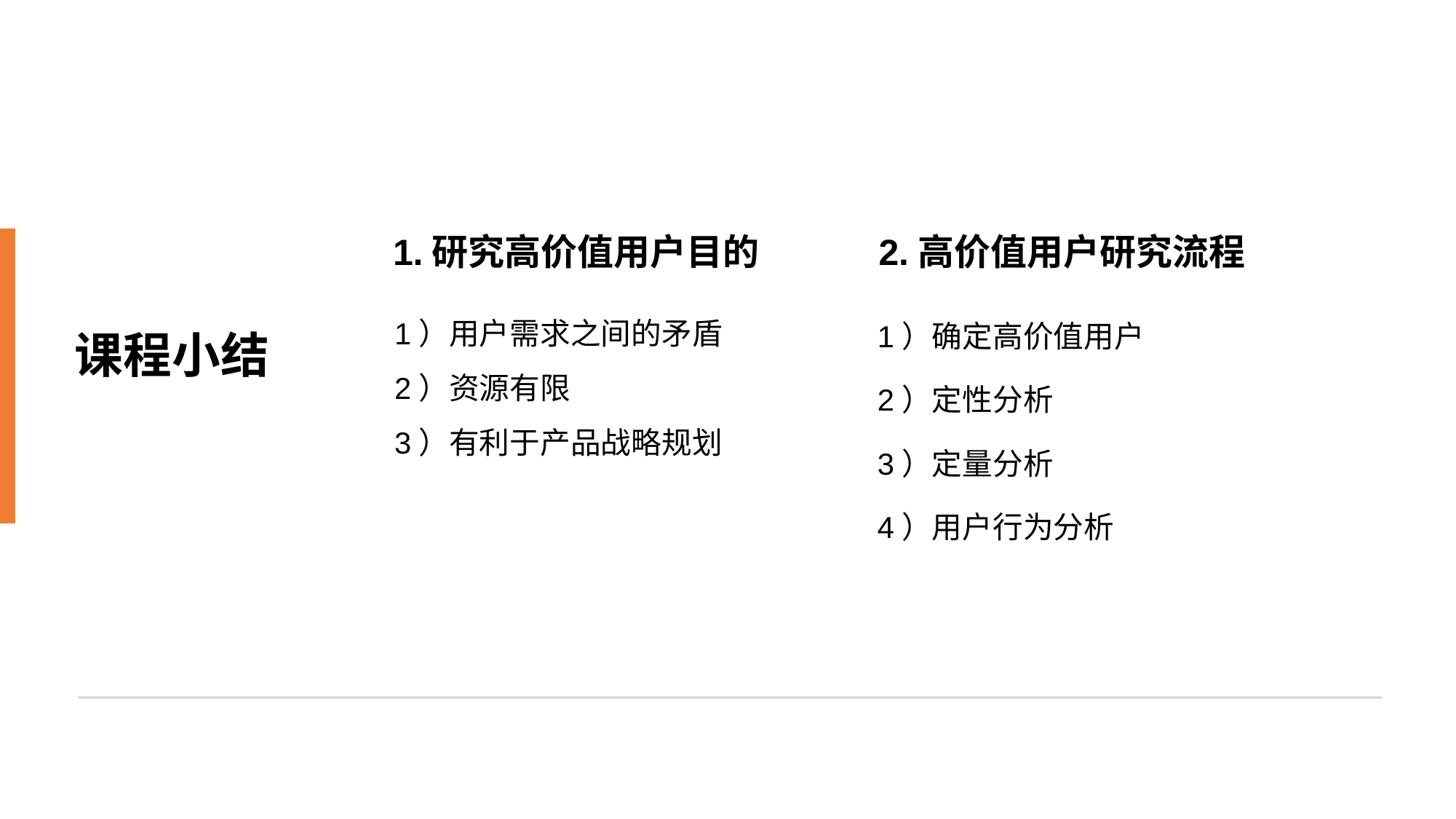

1.研究高价值用户目的

2.高价值用户研究流程
1）用户需求之间的矛盾
2）资源有限
3）有利于产品战略规划
1）确定高价值用户
2）定性分析
3）定量分析
4）用户行为分析
课程小结